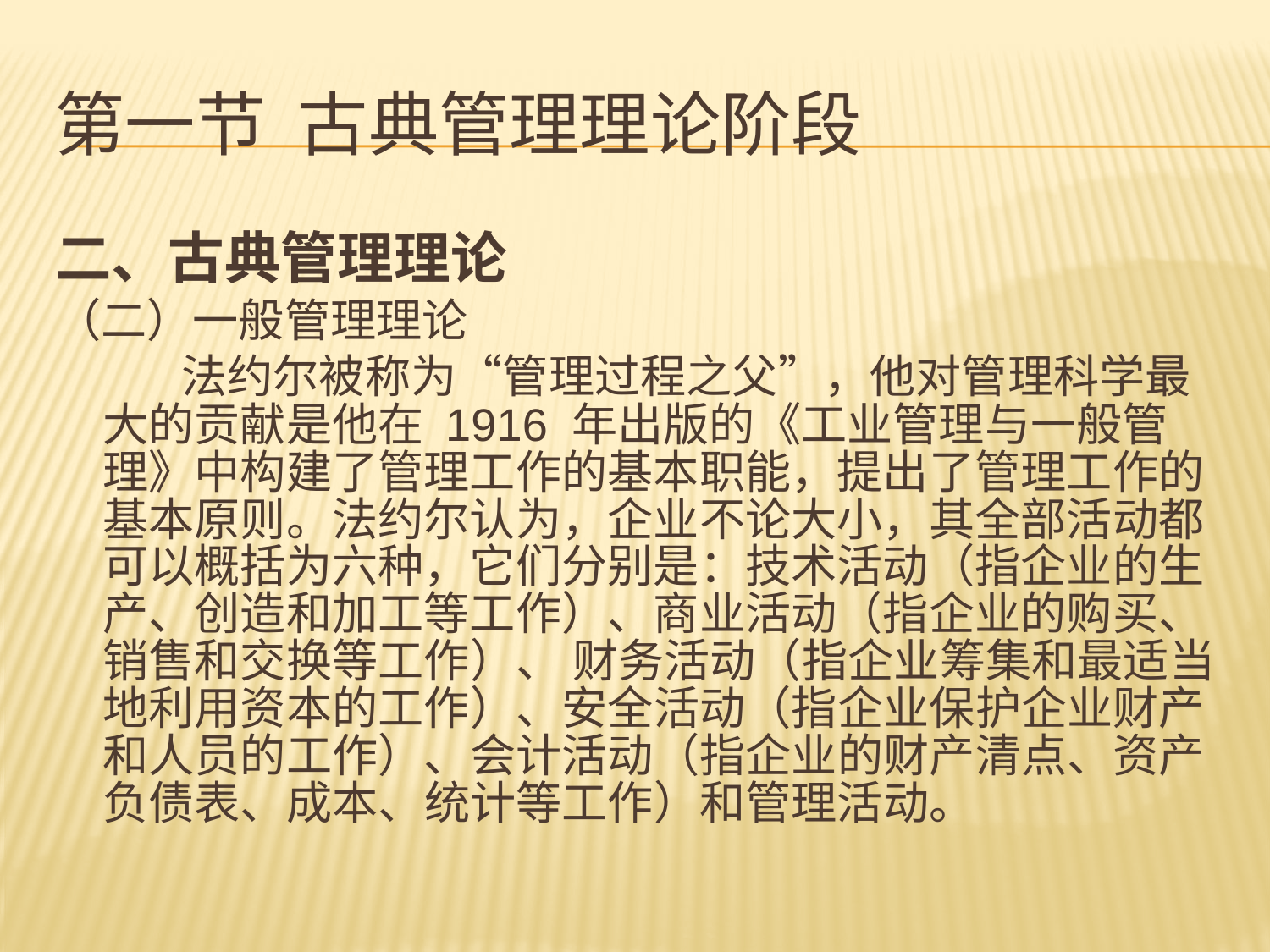

# 第一节  古典管理理论阶段
二、古典管理理论
（二）一般管理理论
           法约尔被称为“管理过程之父”，他对管理科学最大的贡献是他在 1916 年出版的《工业管理与一般管理》中构建了管理工作的基本职能，提出了管理工作的基本原则。法约尔认为，企业不论大小，其全部活动都可以概括为六种，它们分别是：技术活动（指企业的生产、创造和加工等工作）、商业活动（指企业的购买、销售和交换等工作）、 财务活动（指企业筹集和最适当地利用资本的工作）、安全活动（指企业保护企业财产和人员的工作）、会计活动（指企业的财产清点、资产负债表、成本、统计等工作）和管理活动。